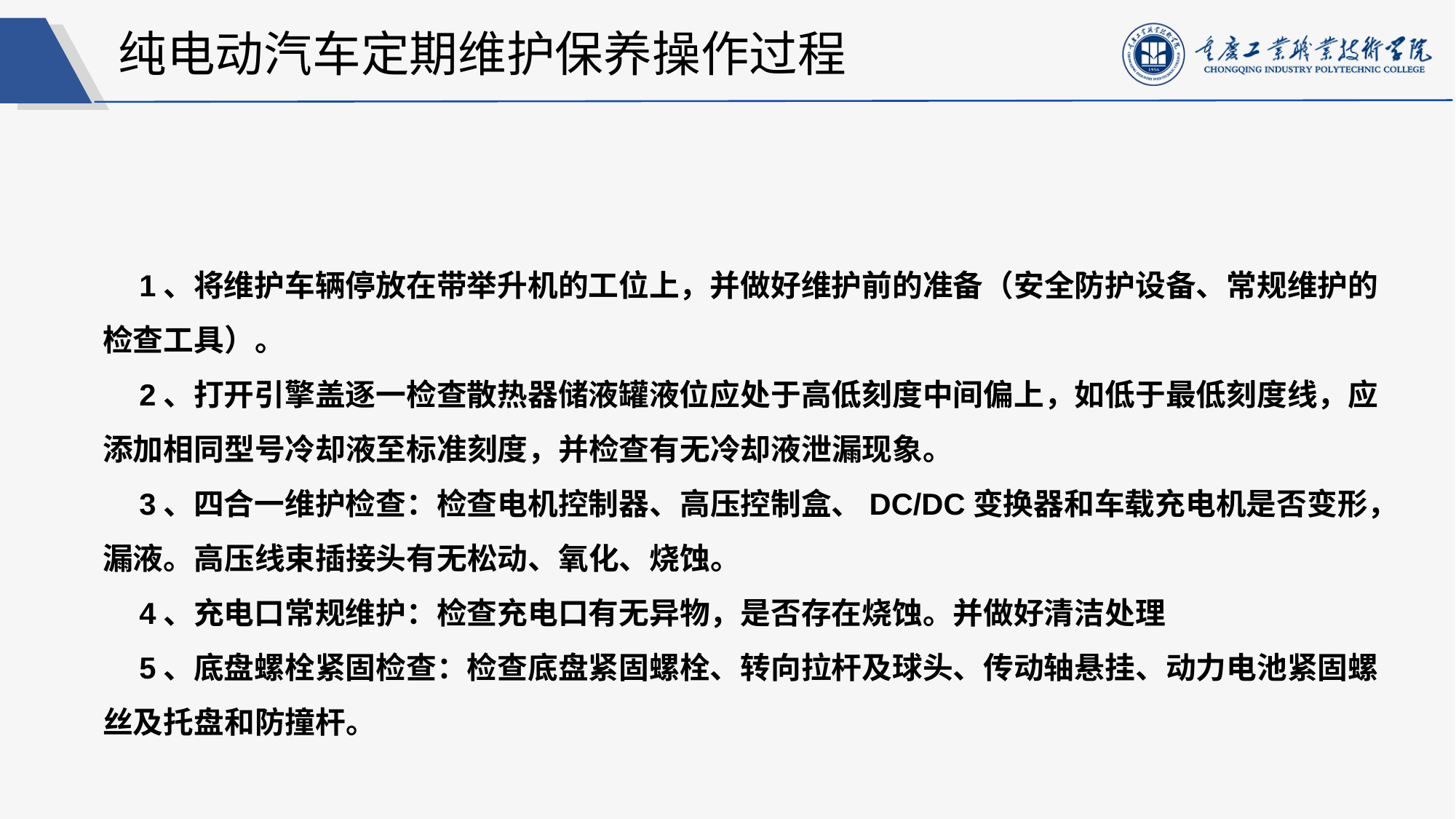

纯电动汽车定期维护保养操作过程
1、将维护车辆停放在带举升机的工位上，并做好维护前的准备（安全防护设备、常规维护的检查工具）。
2、打开引擎盖逐一检查散热器储液罐液位应处于高低刻度中间偏上，如低于最低刻度线，应添加相同型号冷却液至标准刻度，并检查有无冷却液泄漏现象。
3、四合一维护检查：检查电机控制器、高压控制盒、DC/DC变换器和车载充电机是否变形，漏液。高压线束插接头有无松动、氧化、烧蚀。
4、充电口常规维护：检查充电口有无异物，是否存在烧蚀。并做好清洁处理
5、底盘螺栓紧固检查：检查底盘紧固螺栓、转向拉杆及球头、传动轴悬挂、动力电池紧固螺丝及托盘和防撞杆。